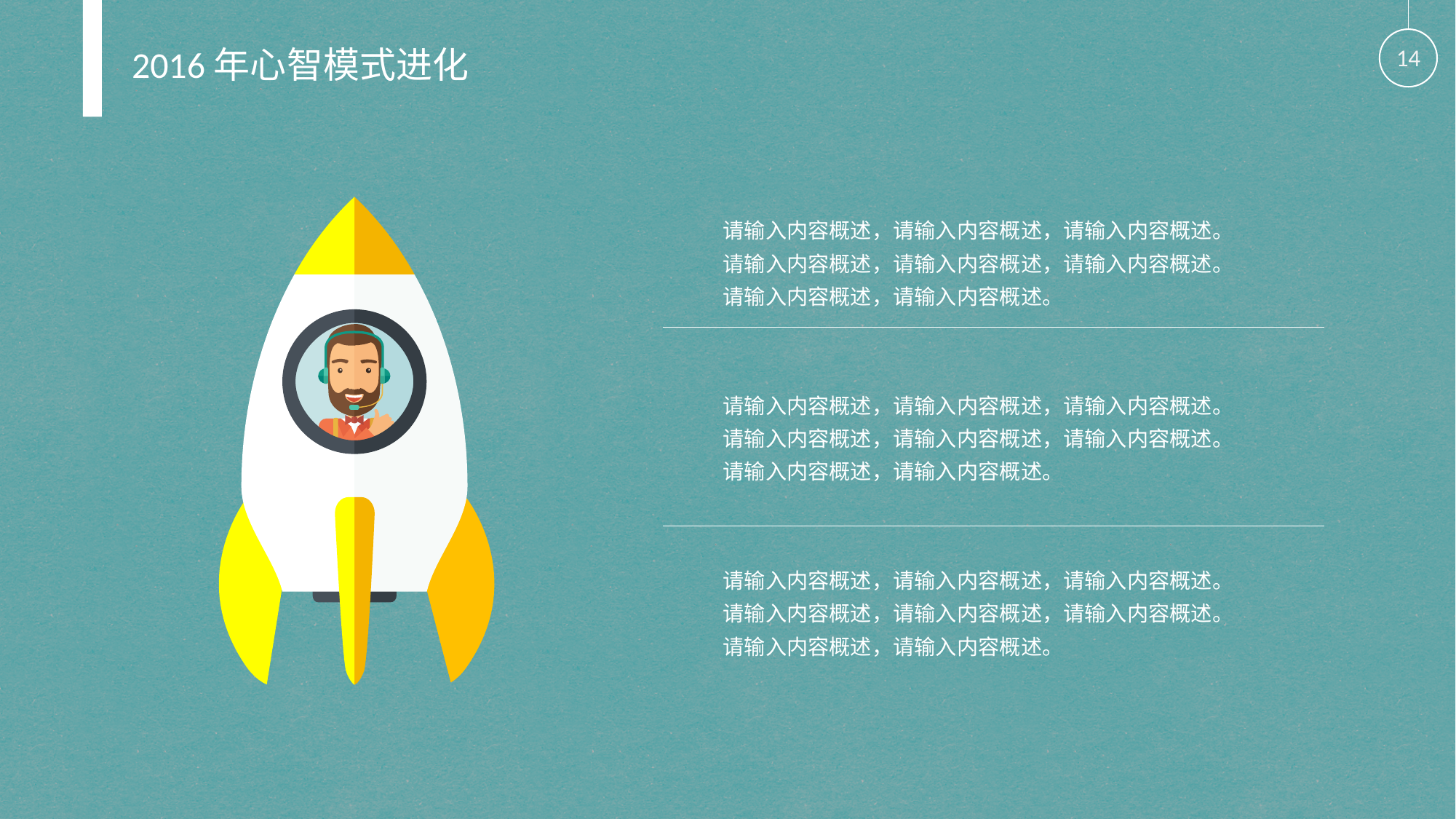

14
2016年心智模式进化

请输入内容概述，请输入内容概述，请输入内容概述。
请输入内容概述，请输入内容概述，请输入内容概述。
请输入内容概述，请输入内容概述。
请输入内容概述，请输入内容概述，请输入内容概述。
请输入内容概述，请输入内容概述，请输入内容概述。
请输入内容概述，请输入内容概述。
请输入内容概述，请输入内容概述，请输入内容概述。
请输入内容概述，请输入内容概述，请输入内容概述。
请输入内容概述，请输入内容概述。